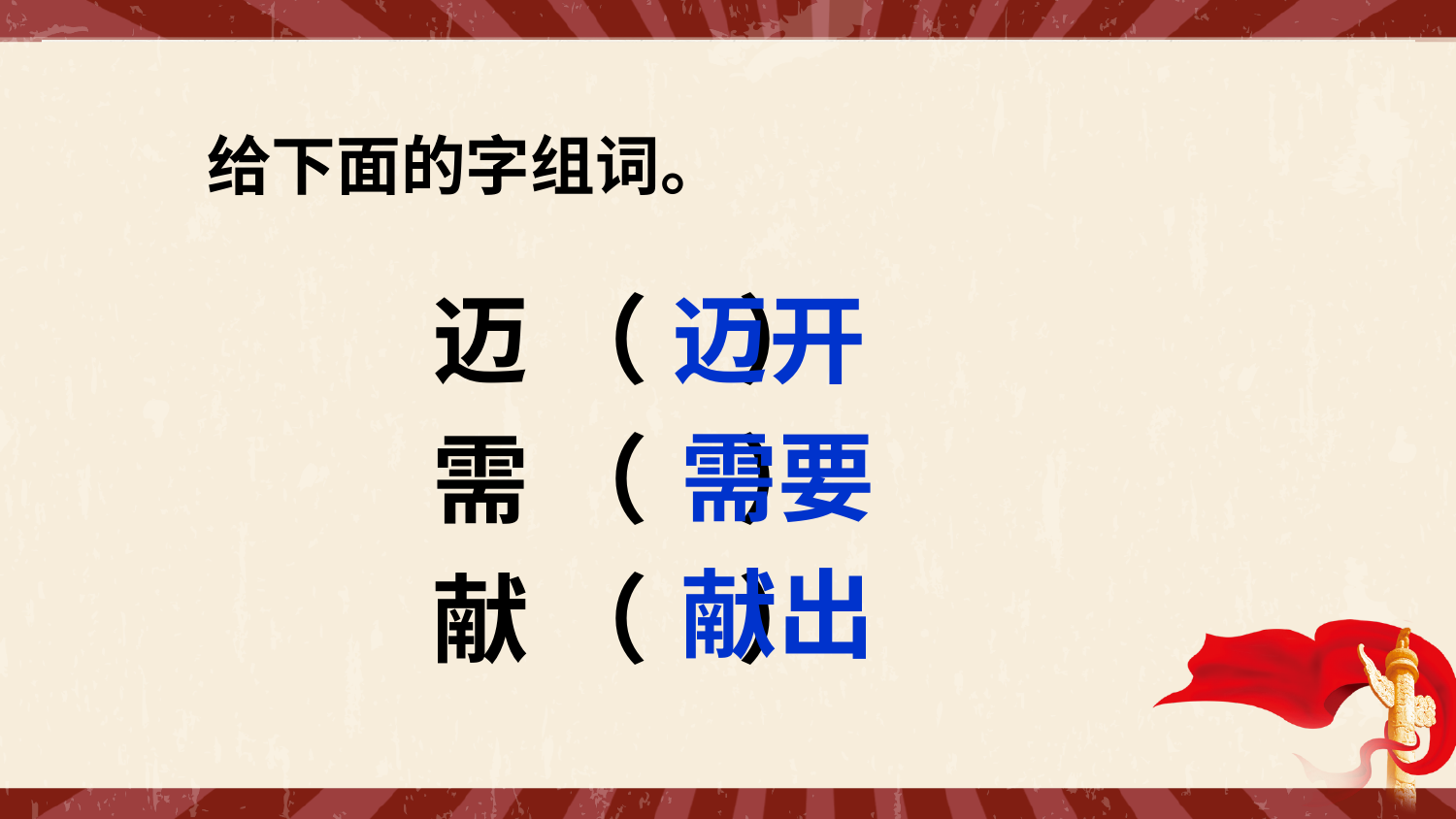

给下面的字组词。
迈 （    ）
需 （    ）
献 （    ）
迈开
需要
献出